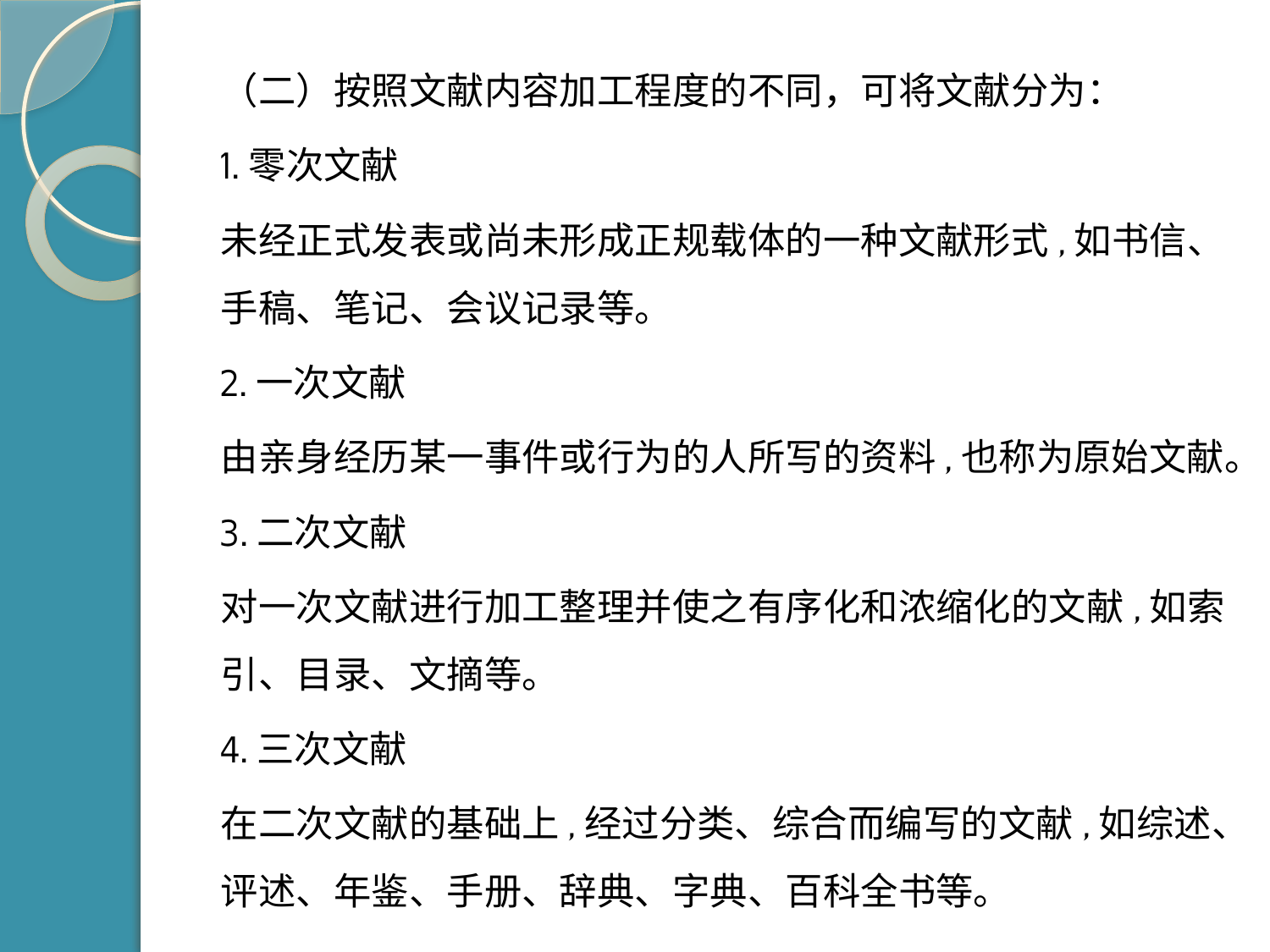

（二）按照文献内容加工程度的不同，可将文献分为：
1.零次文献
未经正式发表或尚未形成正规载体的一种文献形式,如书信、手稿、笔记、会议记录等。
2.一次文献
由亲身经历某一事件或行为的人所写的资料,也称为原始文献。
3.二次文献
对一次文献进行加工整理并使之有序化和浓缩化的文献,如索引、目录、文摘等。
4.三次文献
在二次文献的基础上,经过分类、综合而编写的文献,如综述、评述、年鉴、手册、辞典、字典、百科全书等。
#